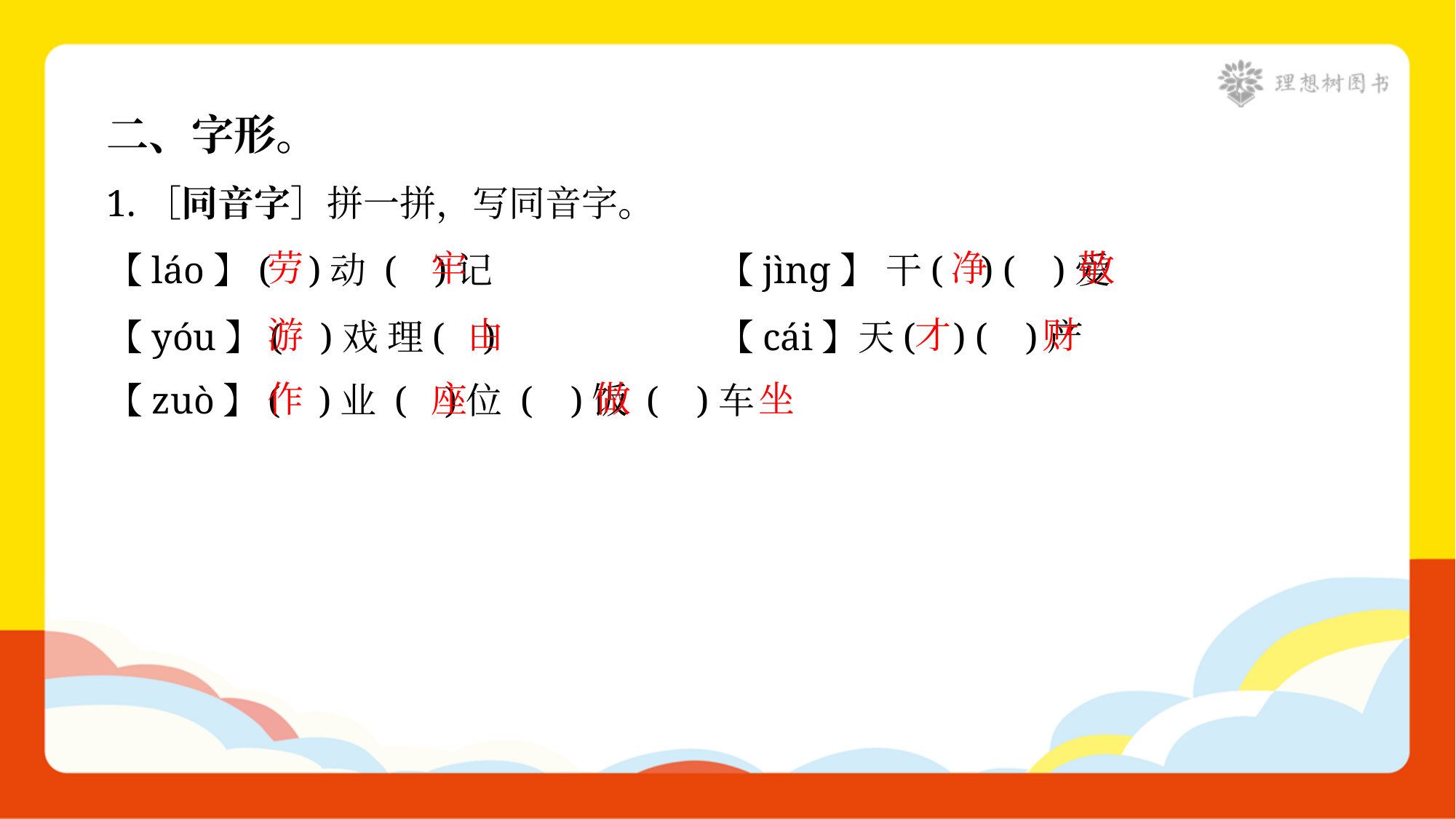

二、字形。
1.［同音字］拼一拼，写同音字。
【láo】(    )动 (    )记	【jìnɡ】 干(    ) (    )爱
【yóu】(    )戏 理(    )	【cái】天(    ) (    )产
【zuò】(    )业 (    )位 (    )饭 (    )车
劳
牢
净
敬
游
由
才
财
作
座
做
坐